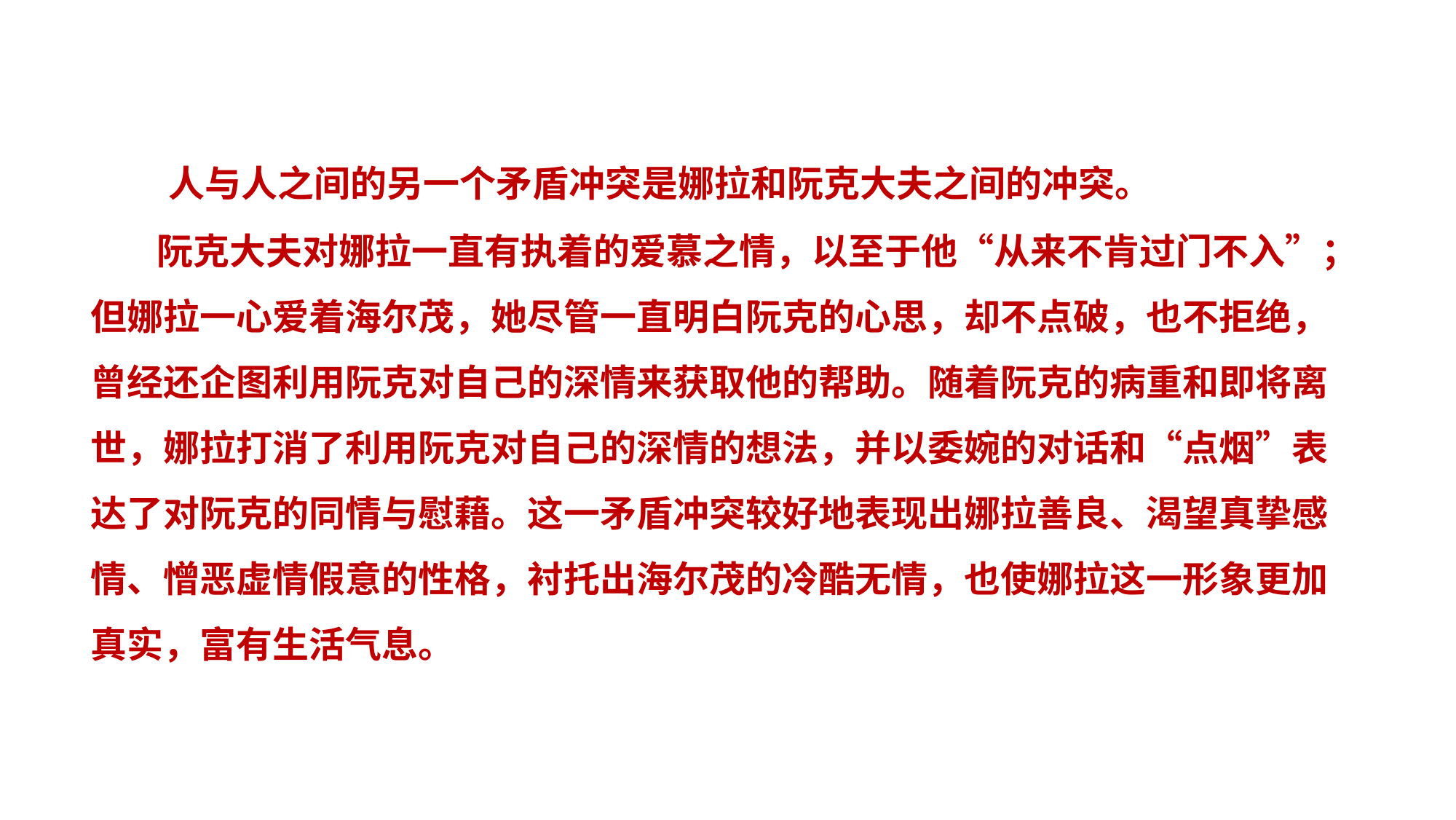

人与人之间的另一个矛盾冲突是娜拉和阮克大夫之间的冲突。
       阮克大夫对娜拉一直有执着的爱慕之情，以至于他“从来不肯过门不入”；但娜拉一心爱着海尔茂，她尽管一直明白阮克的心思，却不点破，也不拒绝，曾经还企图利用阮克对自己的深情来获取他的帮助。随着阮克的病重和即将离世，娜拉打消了利用阮克对自己的深情的想法，并以委婉的对话和“点烟”表达了对阮克的同情与慰藉。这一矛盾冲突较好地表现出娜拉善良、渴望真挚感情、憎恶虚情假意的性格，衬托出海尔茂的冷酷无情，也使娜拉这一形象更加真实，富有生活气息。